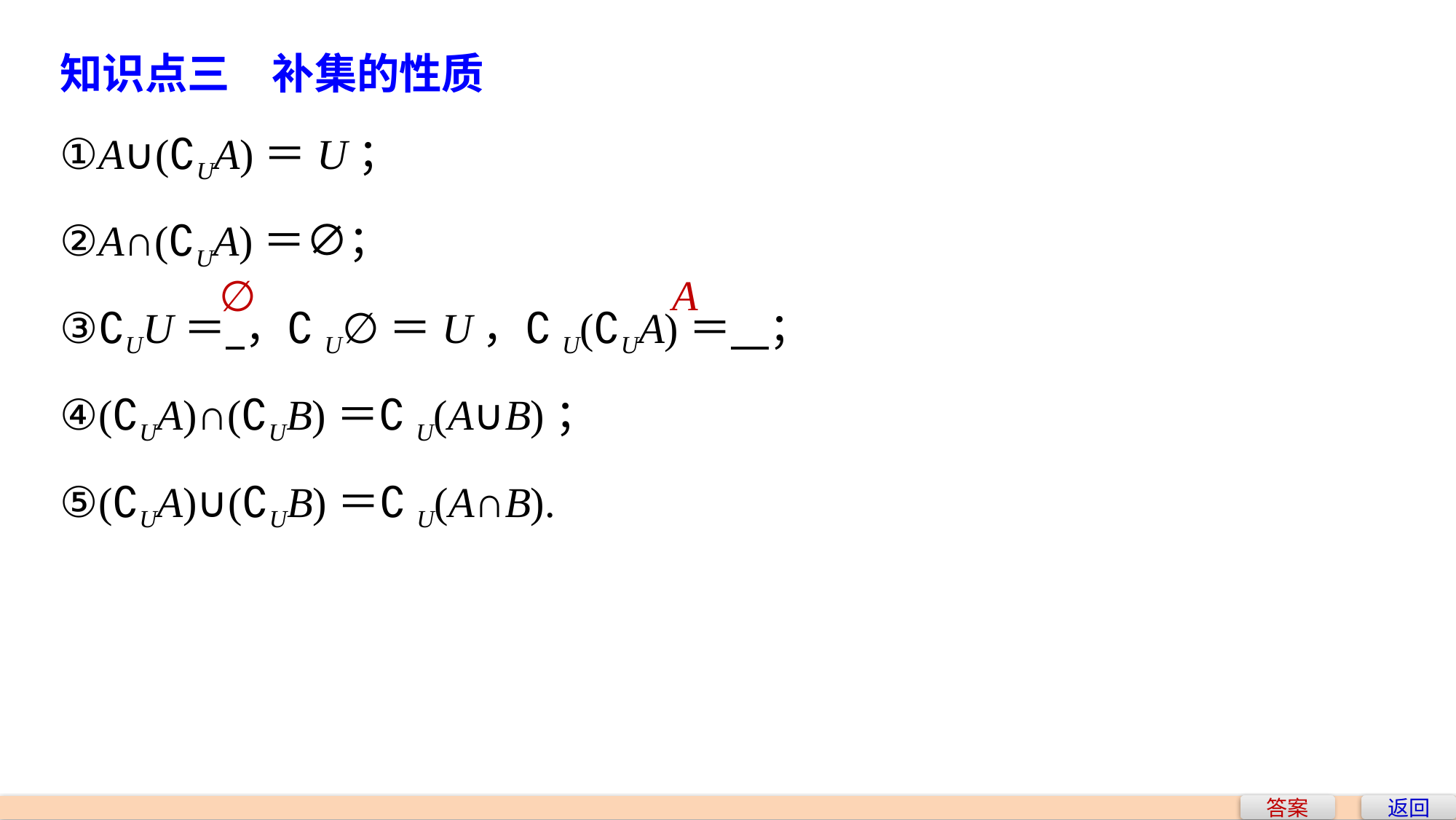

知识点三　补集的性质
①A∪(∁UA)＝U；
②A∩(∁UA)＝∅；
③∁UU＝  ，∁U∅＝U，∁U(∁UA)＝    ；
④(∁UA)∩(∁UB)＝∁U(A∪B)；
⑤(∁UA)∪(∁UB)＝∁U(A∩B).
A
∅
答案
返回